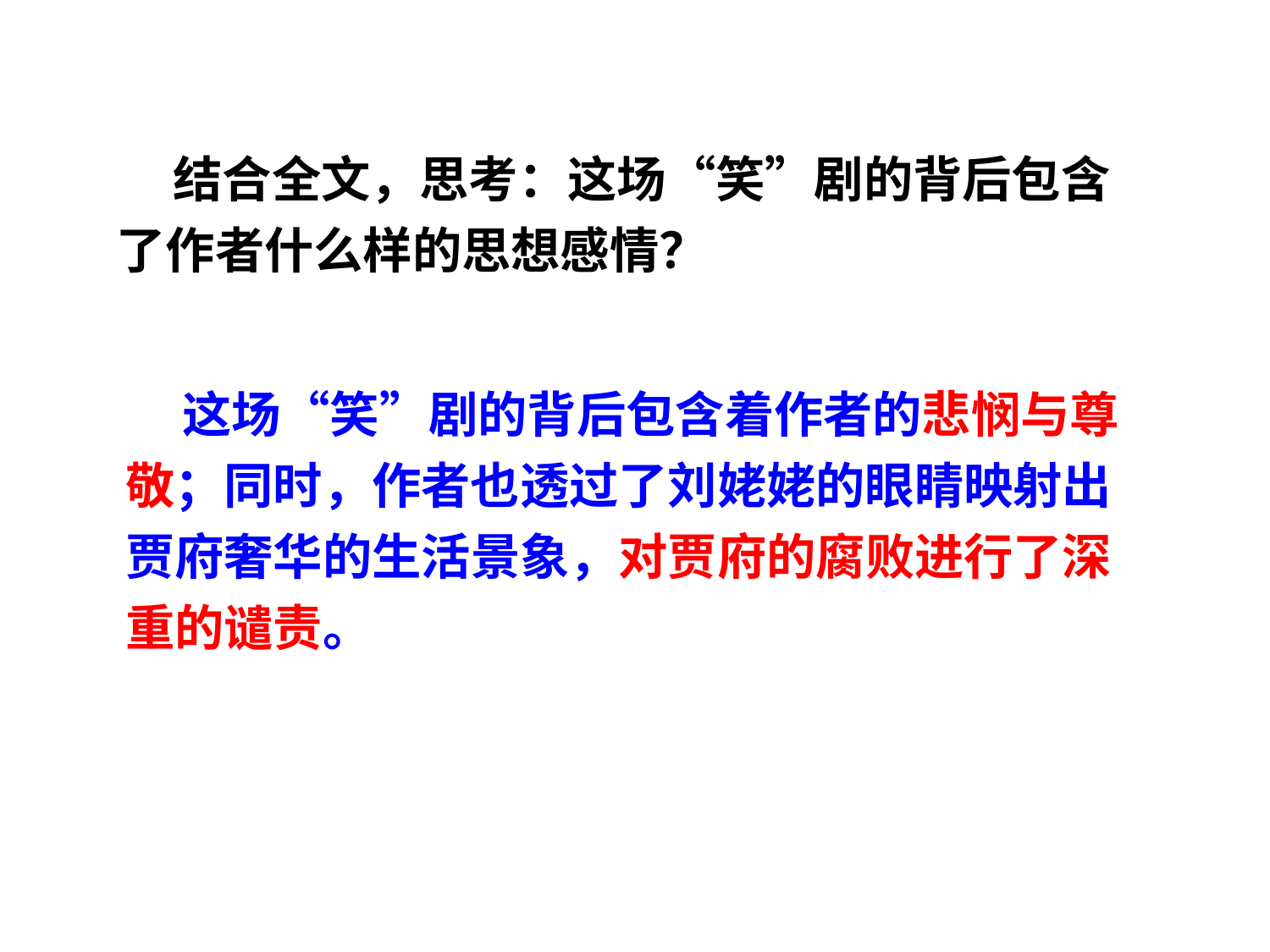

结合全文，思考：这场“笑”剧的背后包含了作者什么样的思想感情？

    这场“笑”剧的背后包含着作者的悲悯与尊敬；同时，作者也透过了刘姥姥的眼睛映射出贾府奢华的生活景象，对贾府的腐败进行了深重的谴责。